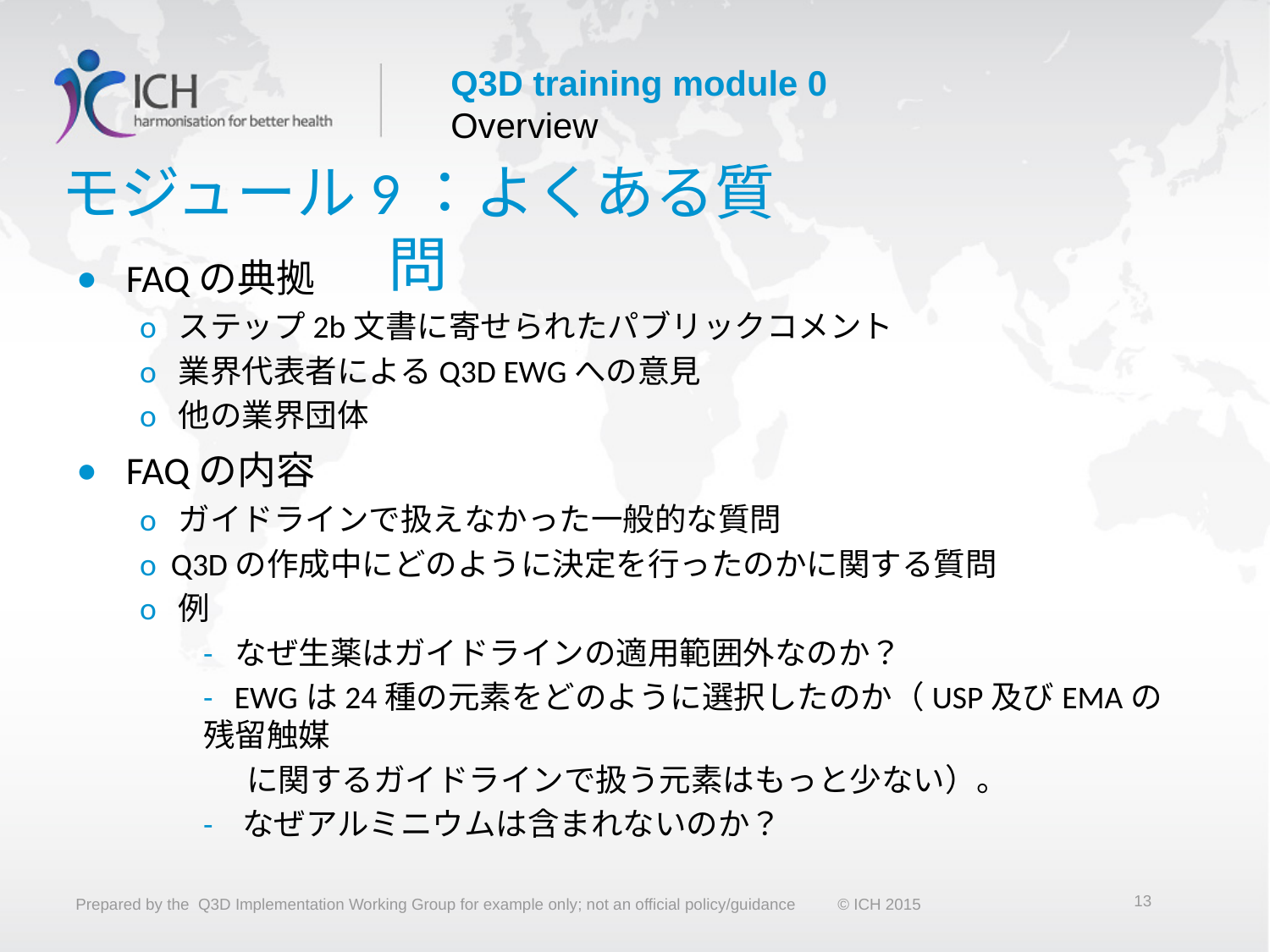

# モジュール9：よくある質問
•   FAQの典拠
o  ステップ2b文書に寄せられたパブリックコメント
o  業界代表者によるQ3D EWGへの意見
o  他の業界団体
•   FAQの内容
o  ガイドラインで扱えなかった一般的な質問
o  Q3Dの作成中にどのように決定を行ったのかに関する質問
o  例
-  なぜ生薬はガイドラインの適用範囲外なのか？
-   EWGは24種の元素をどのように選択したのか（USP及びEMAの残留触媒
     に関するガイドラインで扱う元素はもっと少ない）。
-   なぜアルミニウムは含まれないのか？